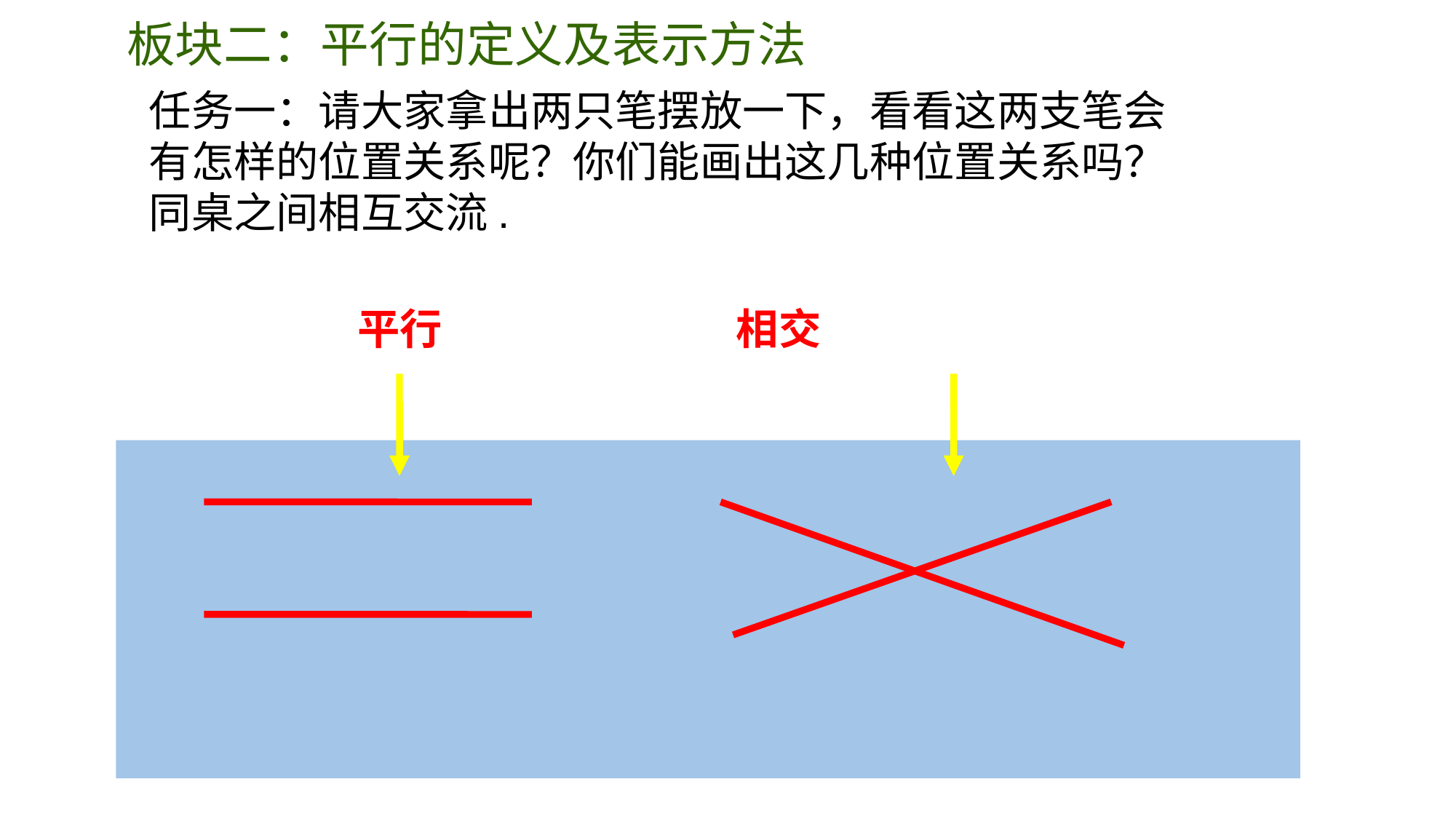

板块二：平行的定义及表示方法
任务一：请大家拿出两只笔摆放一下，看看这两支笔会有怎样的位置关系呢？你们能画出这几种位置关系吗？同桌之间相互交流.
  平行                               相交